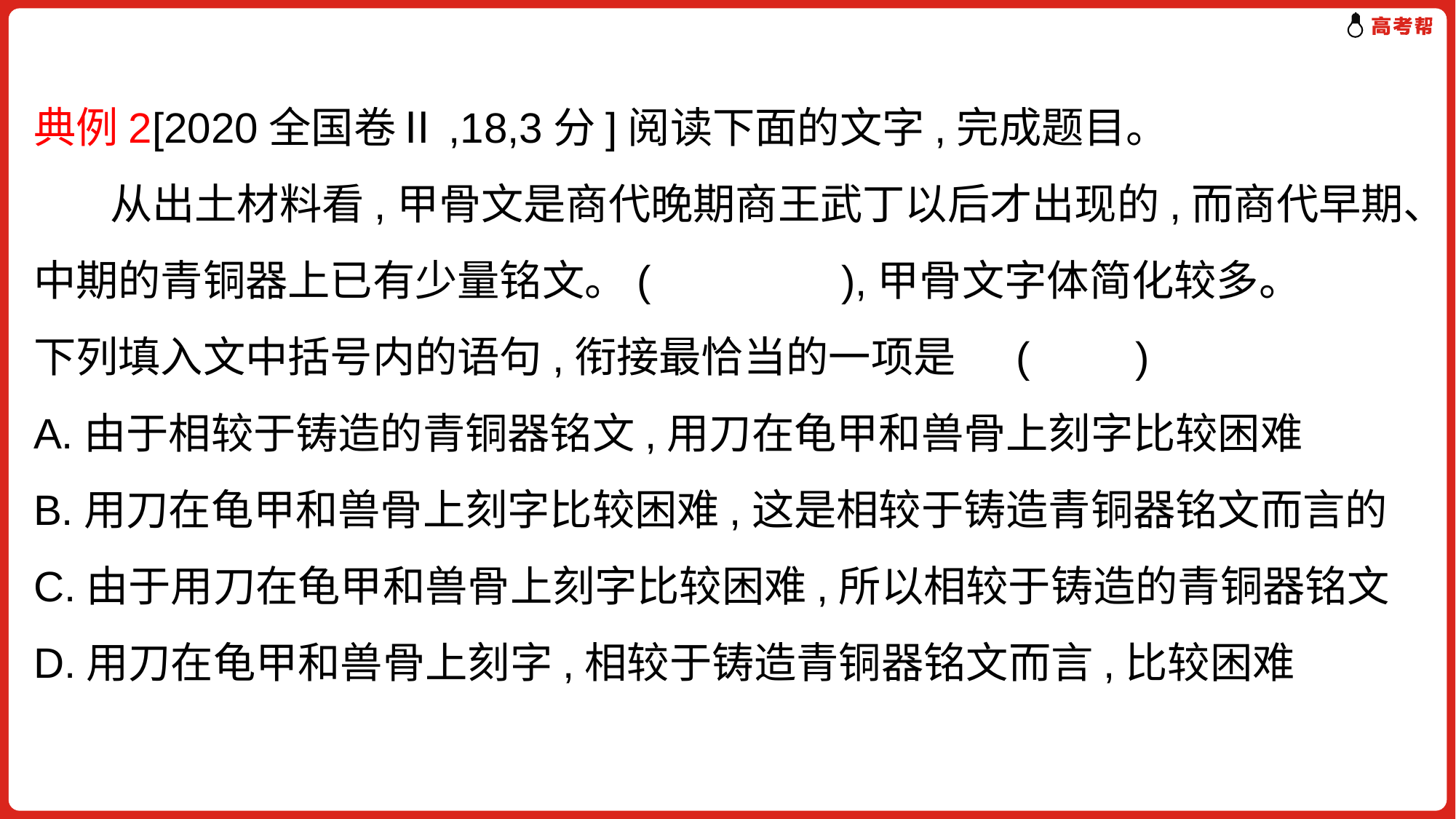

典例2[2020全国卷Ⅱ,18,3分]阅读下面的文字,完成题目。
       从出土材料看,甲骨文是商代晚期商王武丁以后才出现的,而商代早期、中期的青铜器上已有少量铭文。(　　　　),甲骨文字体简化较多。
下列填入文中括号内的语句,衔接最恰当的一项是	(　　)
A.由于相较于铸造的青铜器铭文,用刀在龟甲和兽骨上刻字比较困难
B.用刀在龟甲和兽骨上刻字比较困难,这是相较于铸造青铜器铭文而言的
C.由于用刀在龟甲和兽骨上刻字比较困难,所以相较于铸造的青铜器铭文
D.用刀在龟甲和兽骨上刻字,相较于铸造青铜器铭文而言,比较困难